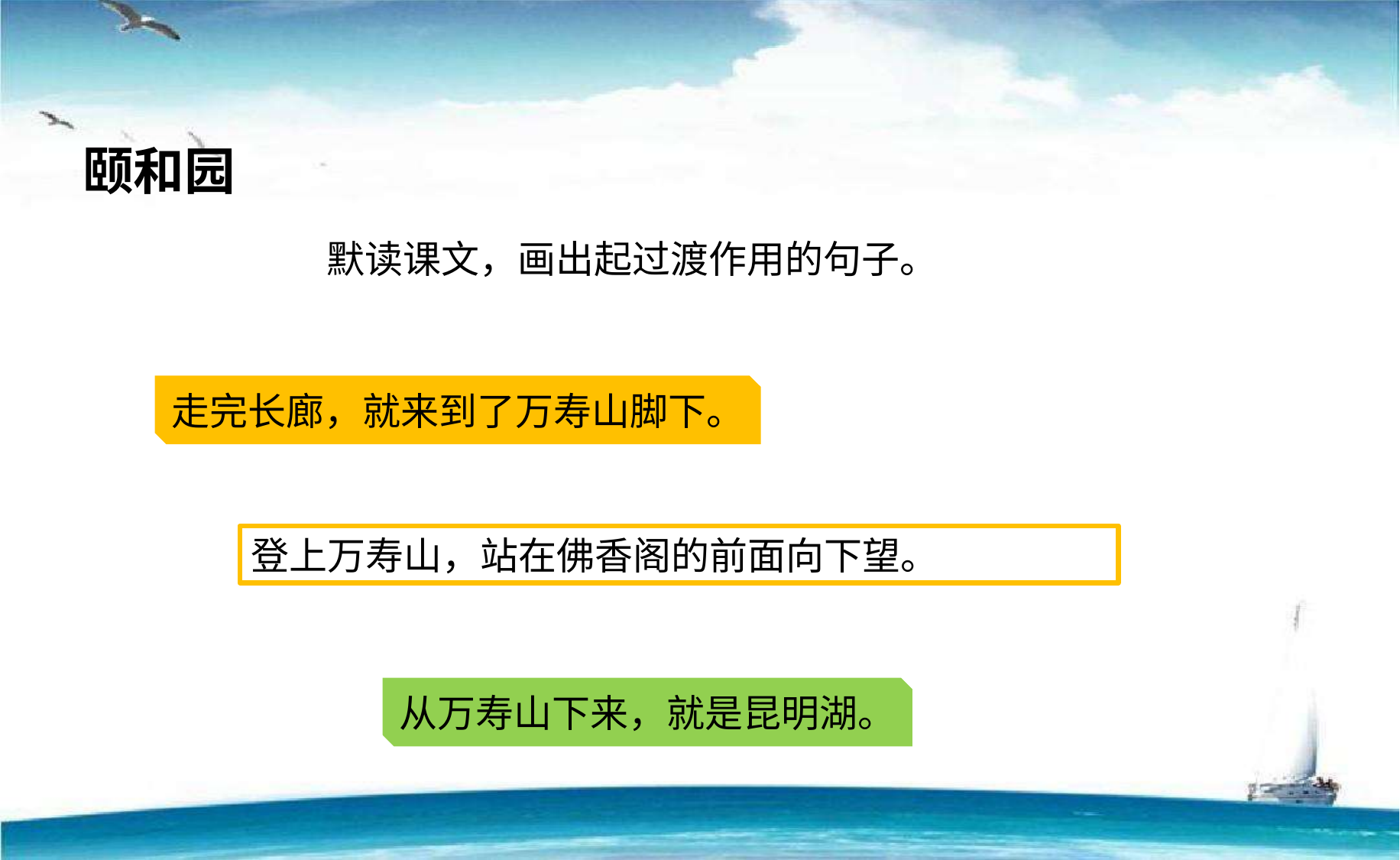

颐和园

   默读课文，画出起过渡作用的句子。
走完长廊，就来到了万寿山脚下。
登上万寿山，站在佛香阁的前面向下望。
从万寿山下来，就是昆明湖。